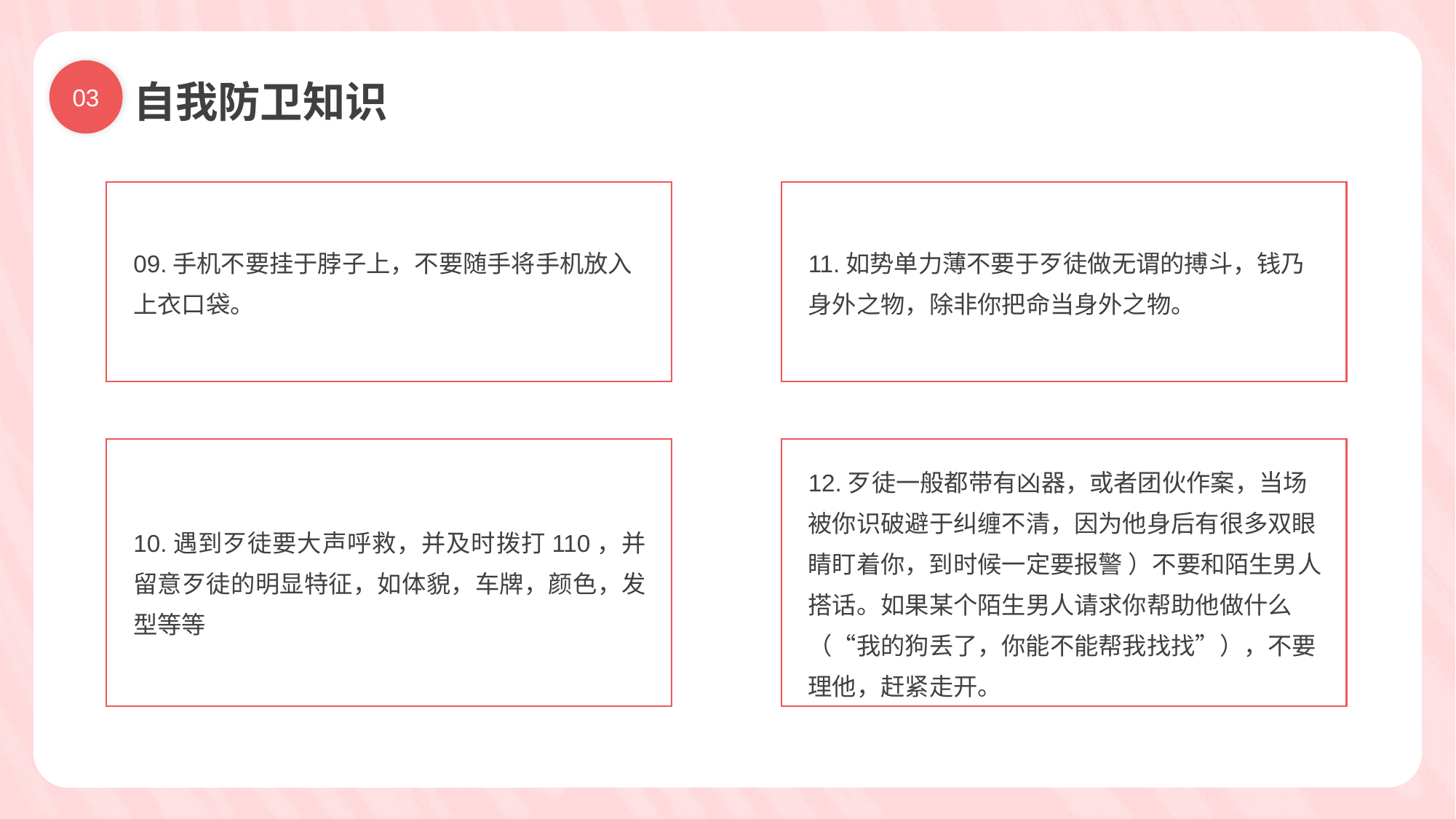

03
自我防卫知识

09.手机不要挂于脖子上，不要随手将手机放入上衣口袋。

11.如势单力薄不要于歹徒做无谓的搏斗，钱乃身外之物，除非你把命当身外之物。

9）10）
11）
12）

12.歹徒一般都带有凶器，或者团伙作案，当场被你识破避于纠缠不清，因为他身后有很多双眼睛盯着你，到时候一定要报警 ）不要和陌生男人搭话。如果某个陌生男人请求你帮助他做什么（“我的狗丢了，你能不能帮我找找”），不要理他，赶紧走开。

10.遇到歹徒要大声呼救，并及时拨打110，并留意歹徒的明显特征，如体貌，车牌，颜色，发型等等